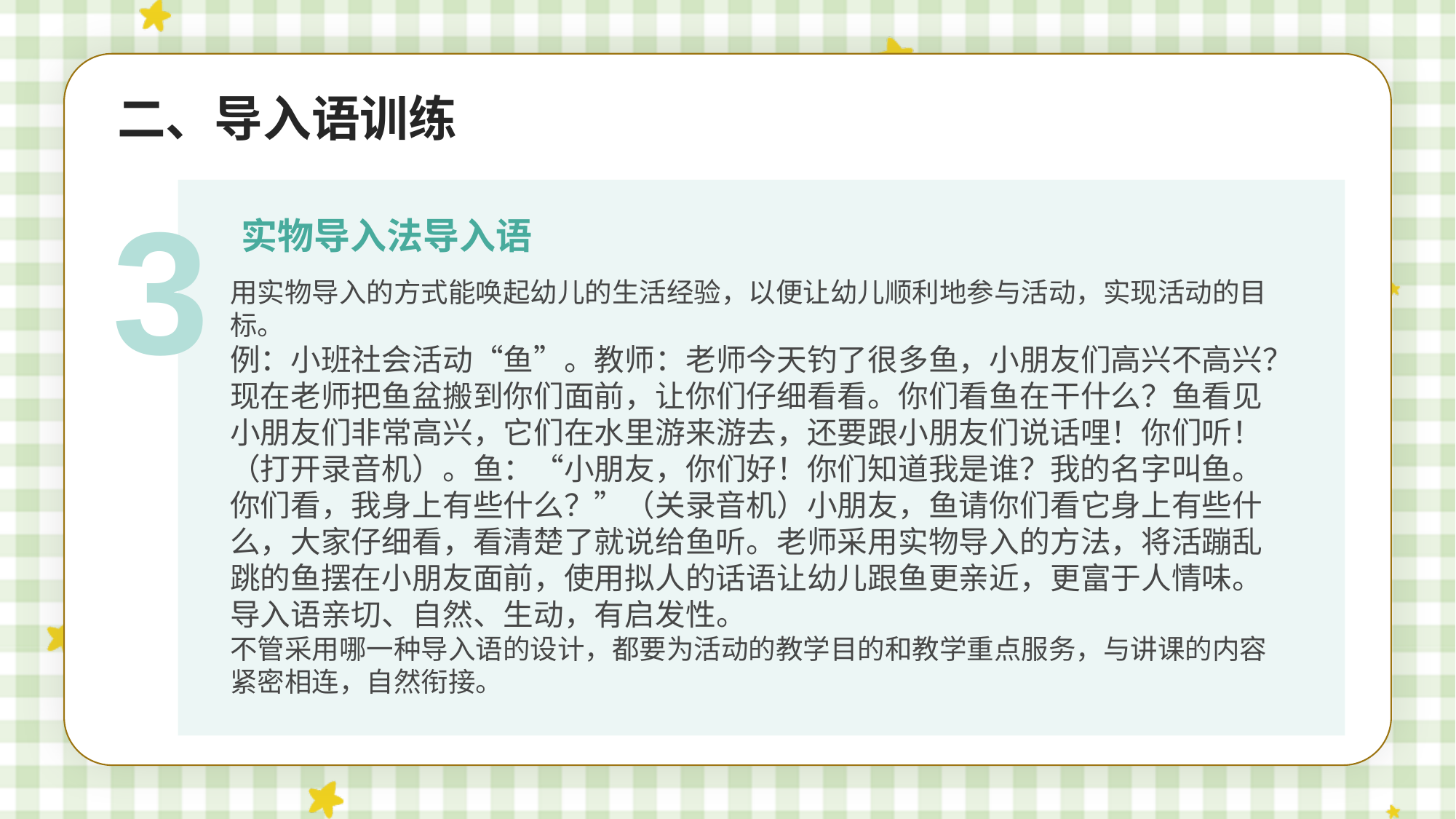

二、导入语训练
3

实物导入法导入语
用实物导入的方式能唤起幼儿的生活经验，以便让幼儿顺利地参与活动，实现活动的目标。
例：小班社会活动“鱼”。教师：老师今天钓了很多鱼，小朋友们高兴不高兴？现在老师把鱼盆搬到你们面前，让你们仔细看看。你们看鱼在干什么？鱼看见小朋友们非常高兴，它们在水里游来游去，还要跟小朋友们说话哩！你们听！（打开录音机）。鱼：“小朋友，你们好！你们知道我是谁？我的名字叫鱼。你们看，我身上有些什么？”（关录音机）小朋友，鱼请你们看它身上有些什么，大家仔细看，看清楚了就说给鱼听。老师采用实物导入的方法，将活蹦乱跳的鱼摆在小朋友面前，使用拟人的话语让幼儿跟鱼更亲近，更富于人情味。导入语亲切、自然、生动，有启发性。
不管采用哪一种导入语的设计，都要为活动的教学目的和教学重点服务，与讲课的内容紧密相连，自然衔接。